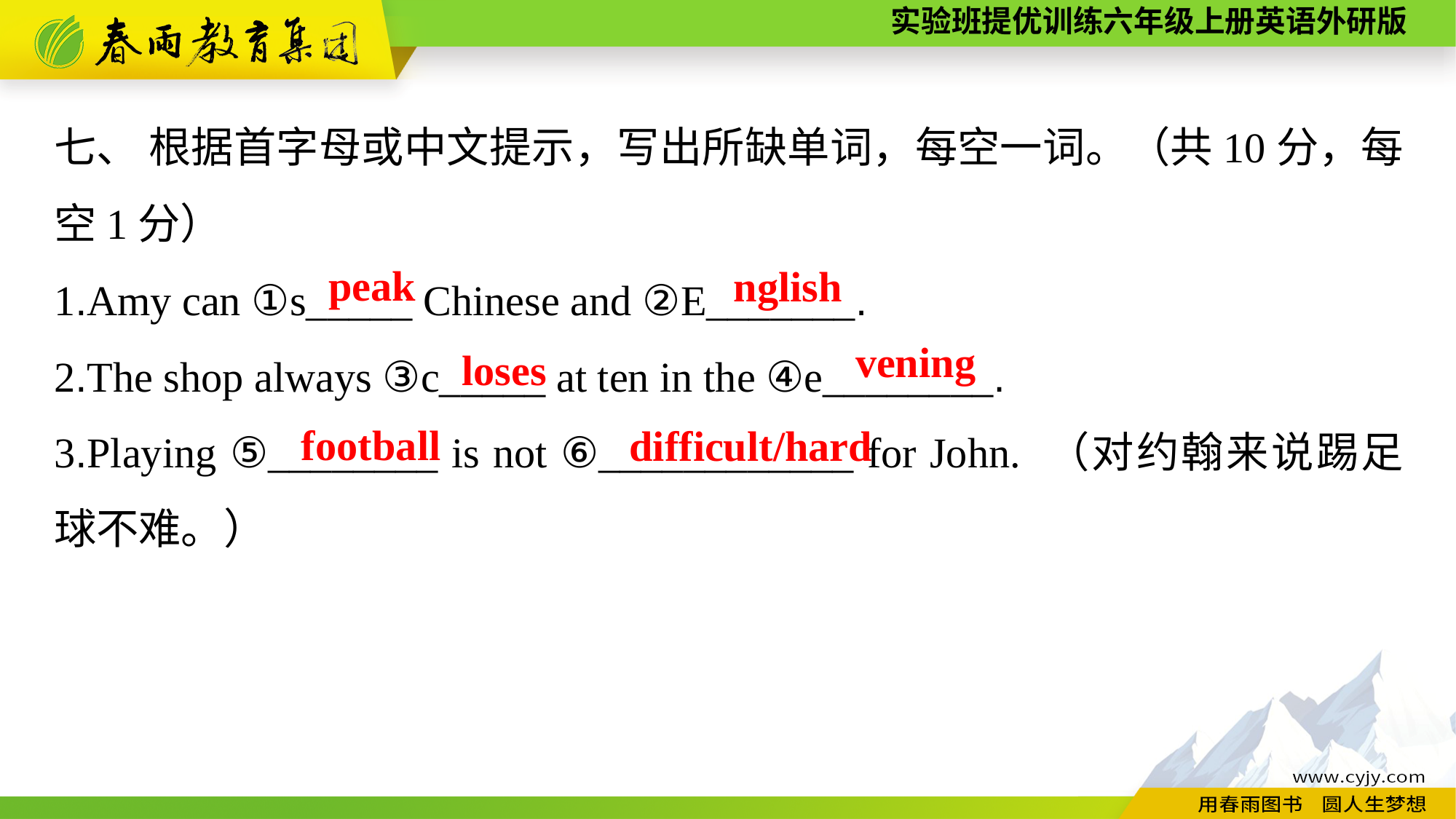

七、 根据首字母或中文提示，写出所缺单词，每空一词。（共10分，每空1分）
1.Amy can ①s_____ Chinese and ②E_______.
2.The shop always ③c_____ at ten in the ④e________.
3.Playing ⑤________ is not ⑥____________ for John. （对约翰来说踢足球不难。）
peak
nglish
vening
loses
football
difficult/hard